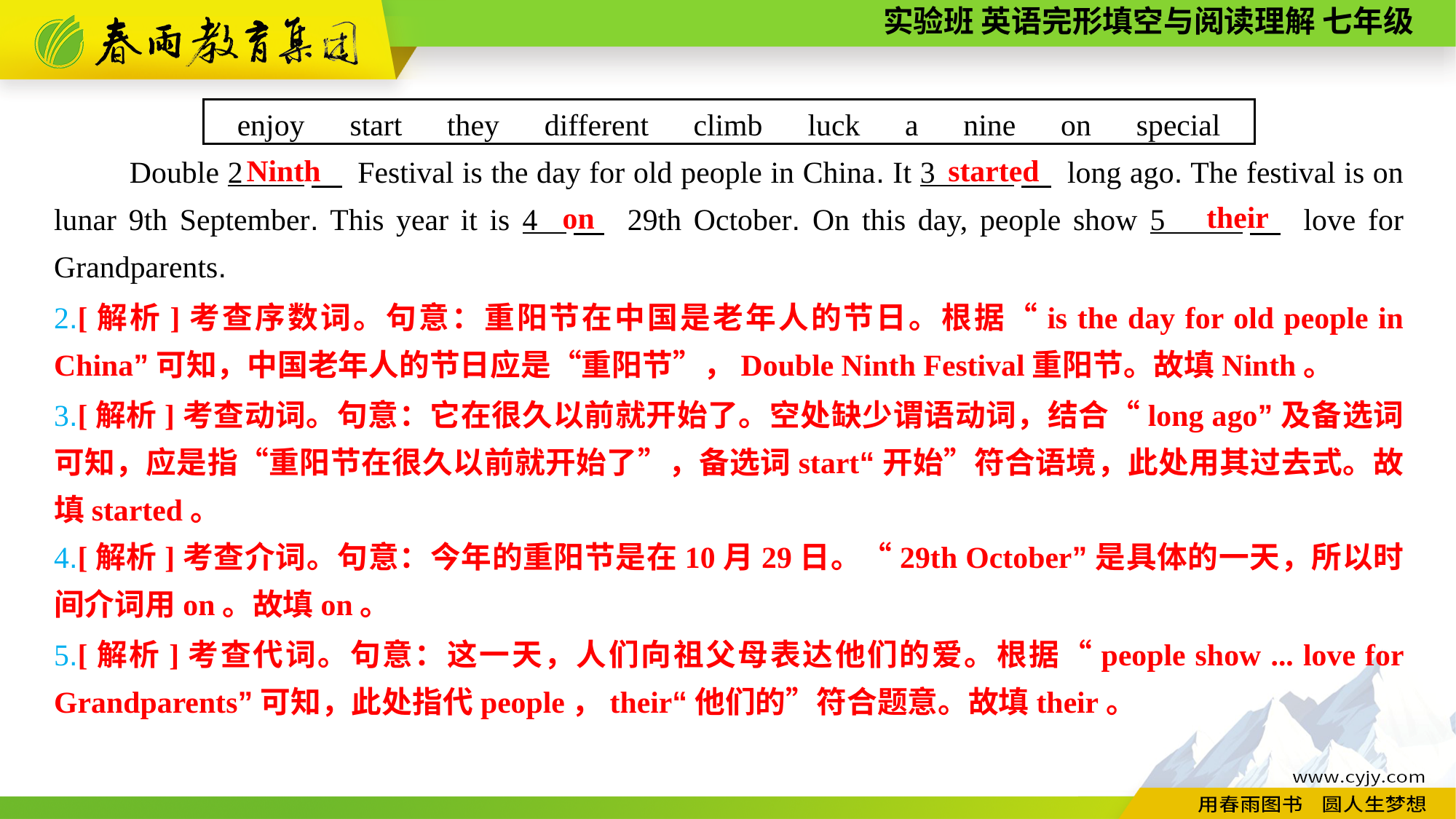

enjoy　start　they　different　climb　luck　a　nine　on　special
Double 2       　 Festival is the day for old people in China. It 3         　 long ago. The festival is on lunar 9th September. This year it is 4  　 29th October. On this day, people show 5      　 love for Grandparents.

Ninth
started
their
on
2.[解析]考查序数词。句意：重阳节在中国是老年人的节日。根据“is the day for old people in China”可知，中国老年人的节日应是“重阳节”，Double Ninth Festival重阳节。故填Ninth。
3.[解析]考查动词。句意：它在很久以前就开始了。空处缺少谓语动词，结合“long ago”及备选词可知，应是指“重阳节在很久以前就开始了”，备选词start“开始”符合语境，此处用其过去式。故填started。
4.[解析]考查介词。句意：今年的重阳节是在10月29日。“29th October”是具体的一天，所以时间介词用on。故填on。
5.[解析]考查代词。句意：这一天，人们向祖父母表达他们的爱。根据“people show ... love for Grandparents”可知，此处指代people，their“他们的”符合题意。故填their。